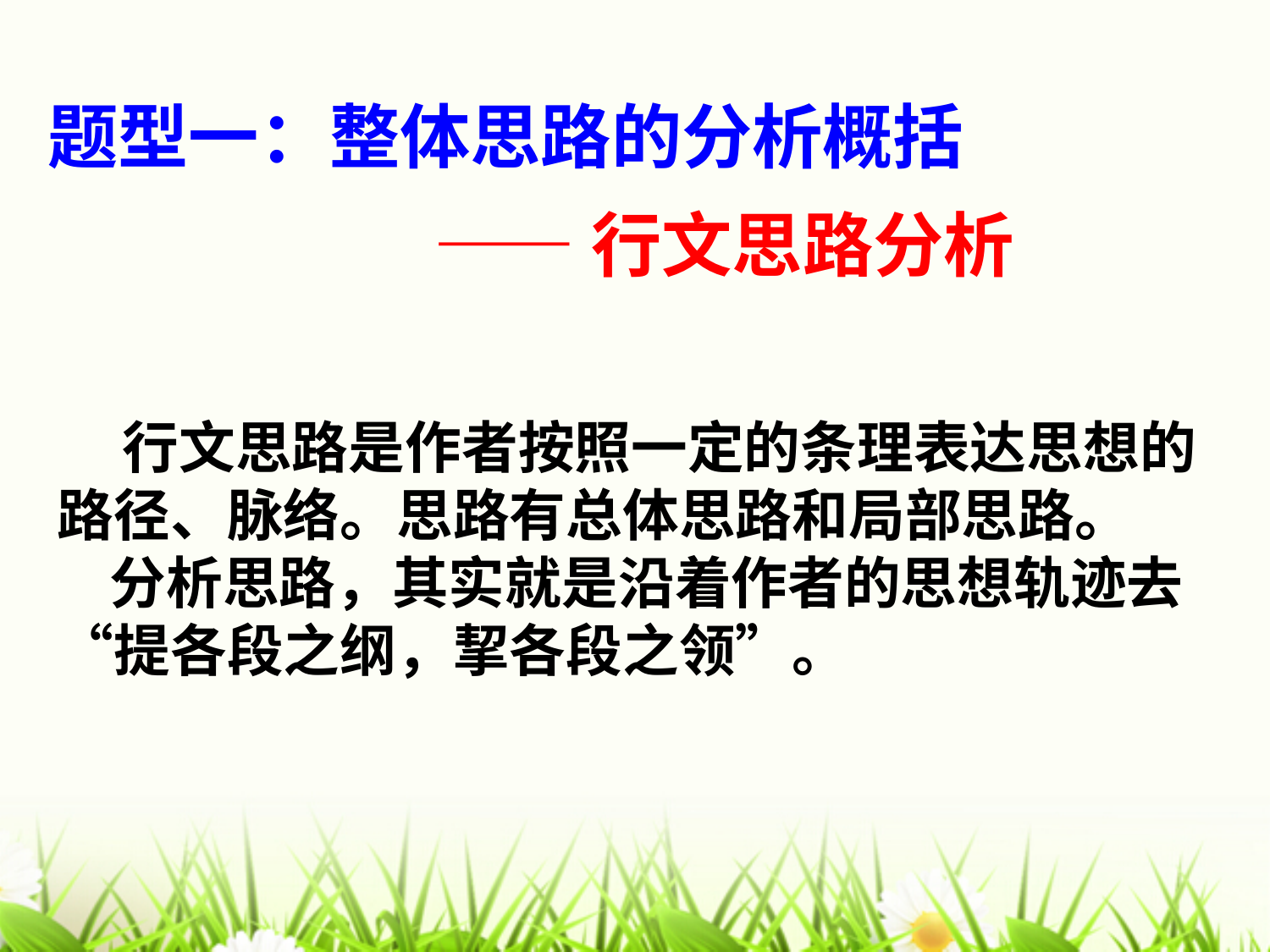

题型一：整体思路的分析概括
                        ——行文思路分析

    行文思路是作者按照一定的条理表达思想的路径、脉络。思路有总体思路和局部思路。
   分析思路，其实就是沿着作者的思想轨迹去“提各段之纲，挈各段之领”。